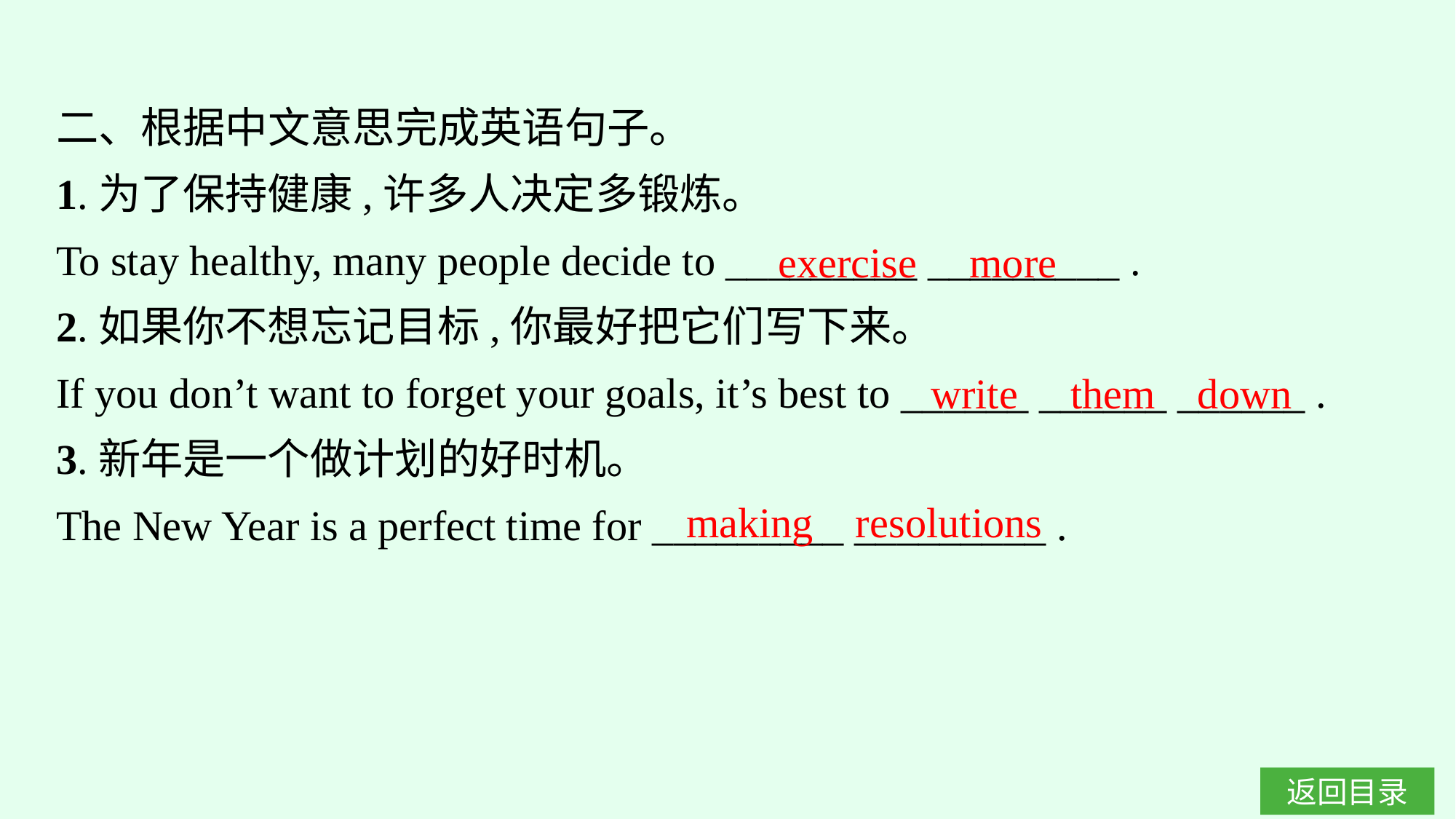

二、根据中文意思完成英语句子。
1.为了保持健康,许多人决定多锻炼。
To stay healthy, many people decide to _________ _________ .
2.如果你不想忘记目标,你最好把它们写下来。
If you don’t want to forget your goals, it’s best to ______ ______ ______ .
3.新年是一个做计划的好时机。
The New Year is a perfect time for _________ _________ .
exercise     more
write     them    down
making    resolutions